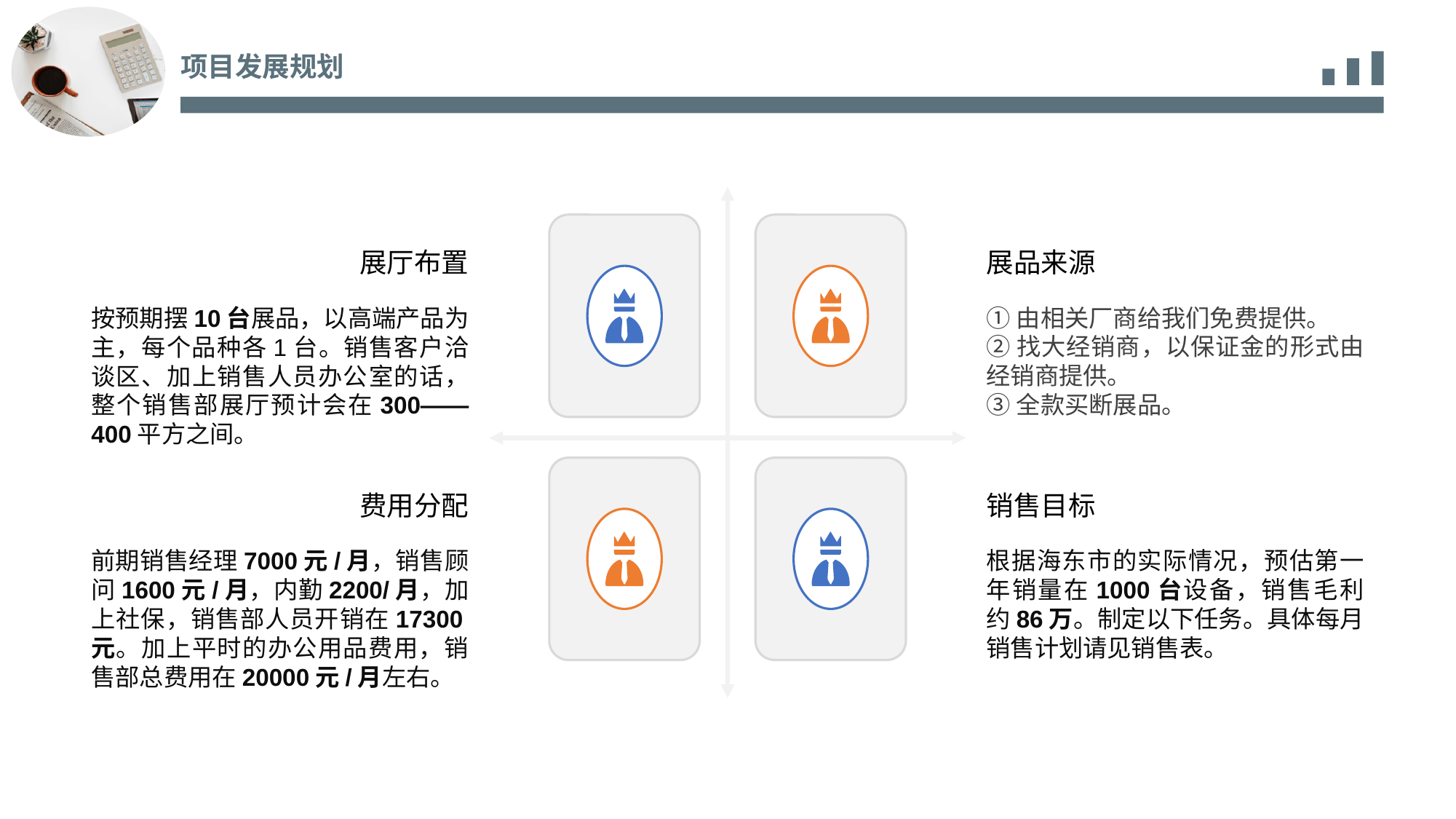

项目发展规划

展厅布置
按预期摆10台展品，以高端产品为主，每个品种各1台。销售客户洽谈区、加上销售人员办公室的话，整个销售部展厅预计会在300——400平方之间。
展品来源
①由相关厂商给我们免费提供。
②找大经销商，以保证金的形式由经销商提供。
③全款买断展品。

费用分配
前期销售经理7000元/月，销售顾问1600元/月，内勤2200/月，加上社保，销售部人员开销在17300元。加上平时的办公用品费用，销售部总费用在20000元/月左右。
销售目标
根据海东市的实际情况，预估第一年销量在1000台设备，销售毛利约86万。制定以下任务。具体每月销售计划请见销售表。